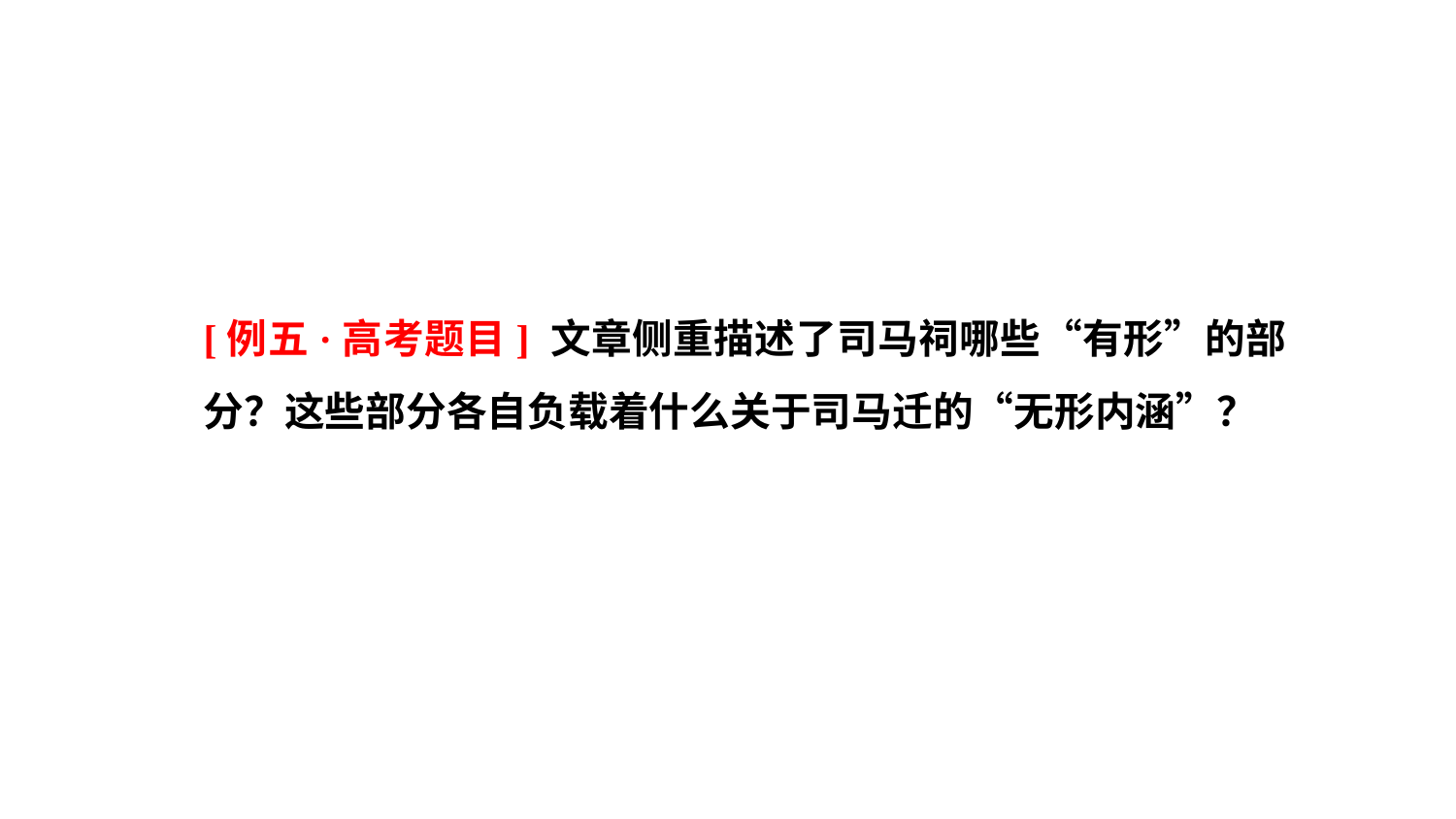

[例五·高考题目] 文章侧重描述了司马祠哪些“有形”的部分？这些部分各自负载着什么关于司马迁的“无形内涵”？